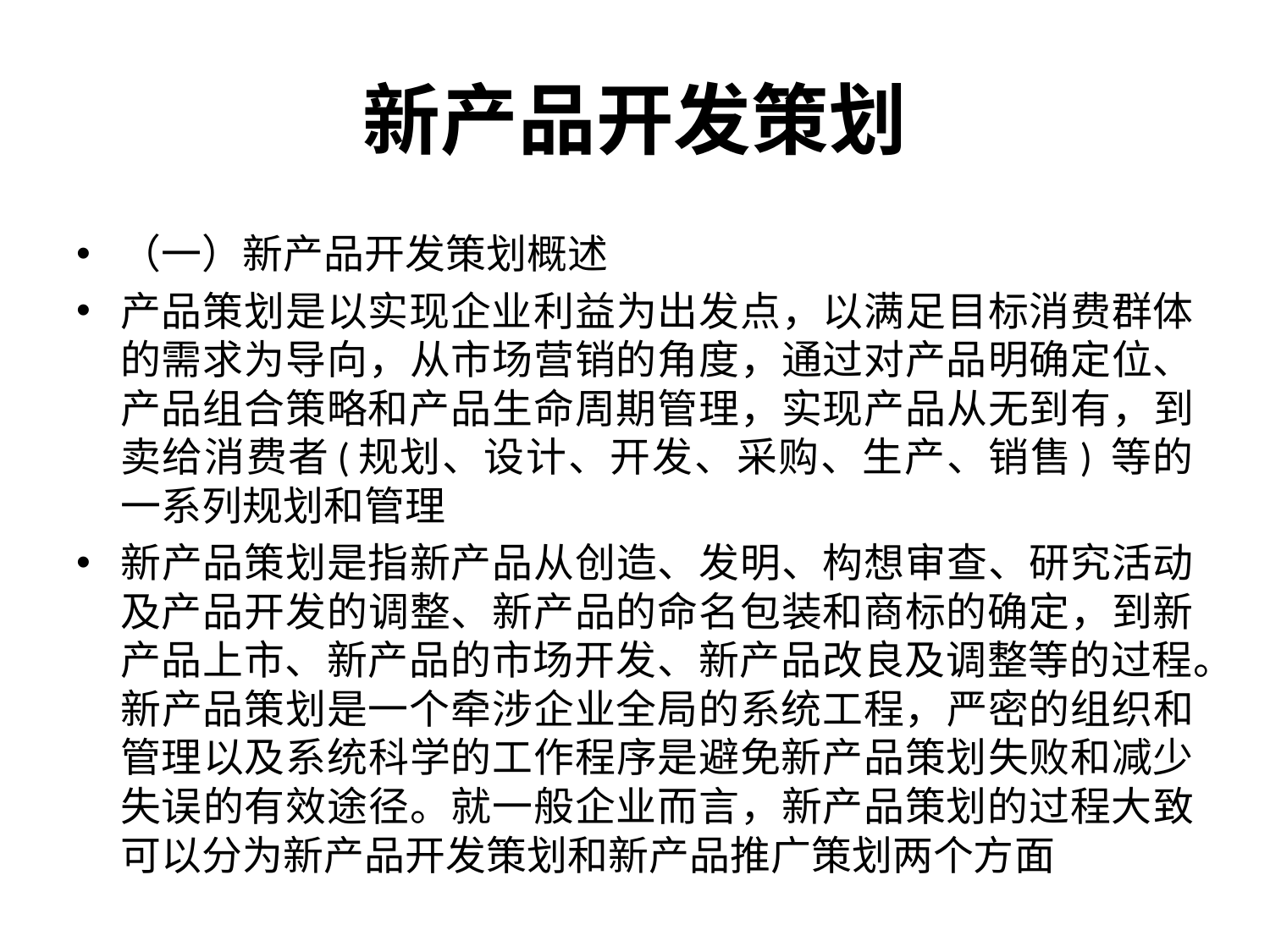

# 新产品开发策划
（一）新产品开发策划概述
产品策划是以实现企业利益为出发点，以满足目标消费群体的需求为导向，从市场营销的角度，通过对产品明确定位、产品组合策略和产品生命周期管理，实现产品从无到有，到卖给消费者(规划、设计、开发、采购、生产、销售) 等的一系列规划和管理
新产品策划是指新产品从创造、发明、构想审查、研究活动及产品开发的调整、新产品的命名包装和商标的确定，到新产品上市、新产品的市场开发、新产品改良及调整等的过程。新产品策划是一个牵涉企业全局的系统工程，严密的组织和管理以及系统科学的工作程序是避免新产品策划失败和减少失误的有效途径。就一般企业而言，新产品策划的过程大致可以分为新产品开发策划和新产品推广策划两个方面